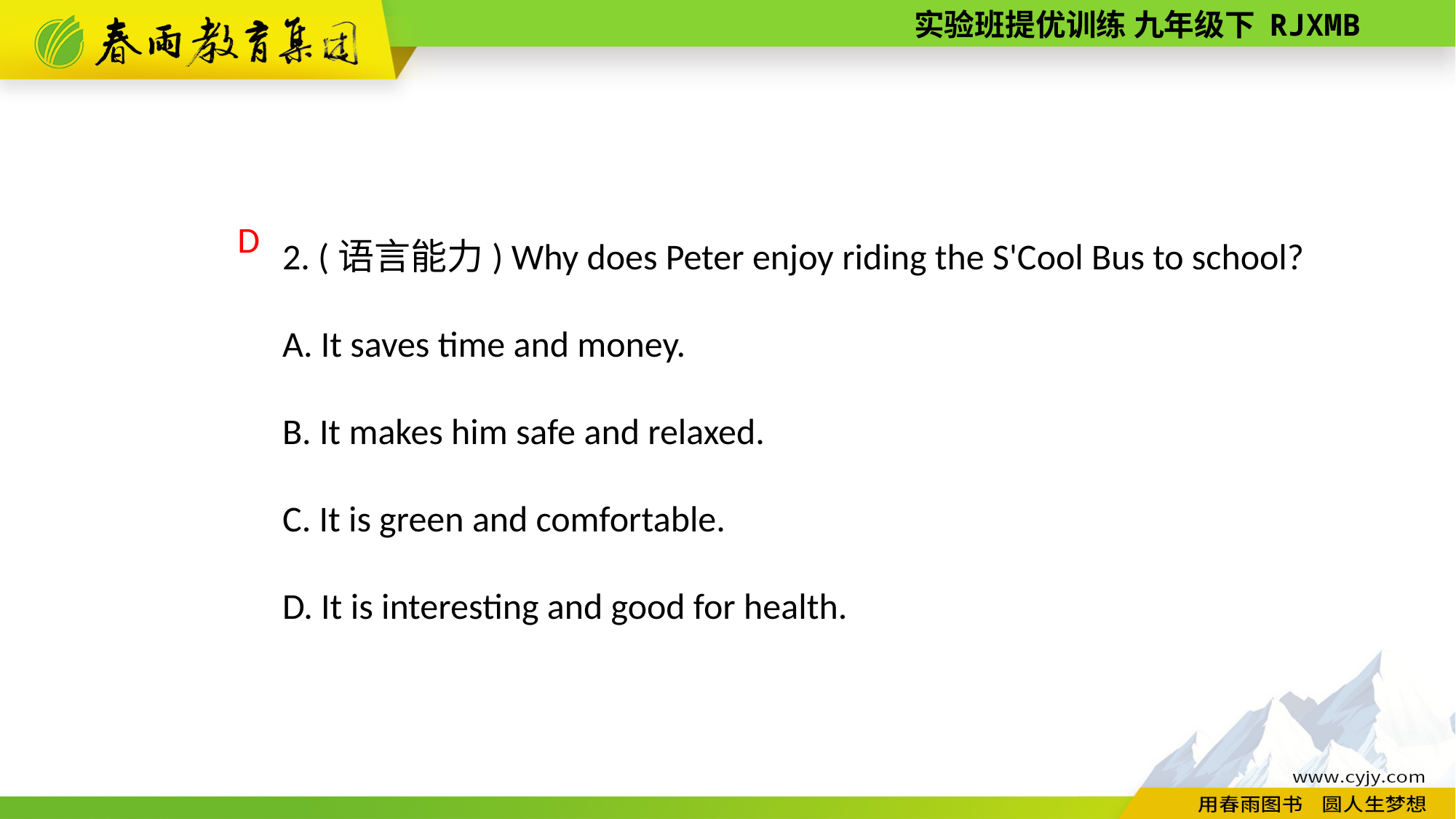

2. (语言能力) Why does Peter enjoy riding the S'Cool Bus to school?
A. It saves time and money.
B. It makes him safe and relaxed.
C. It is green and comfortable.
D. It is interesting and good for health.
D